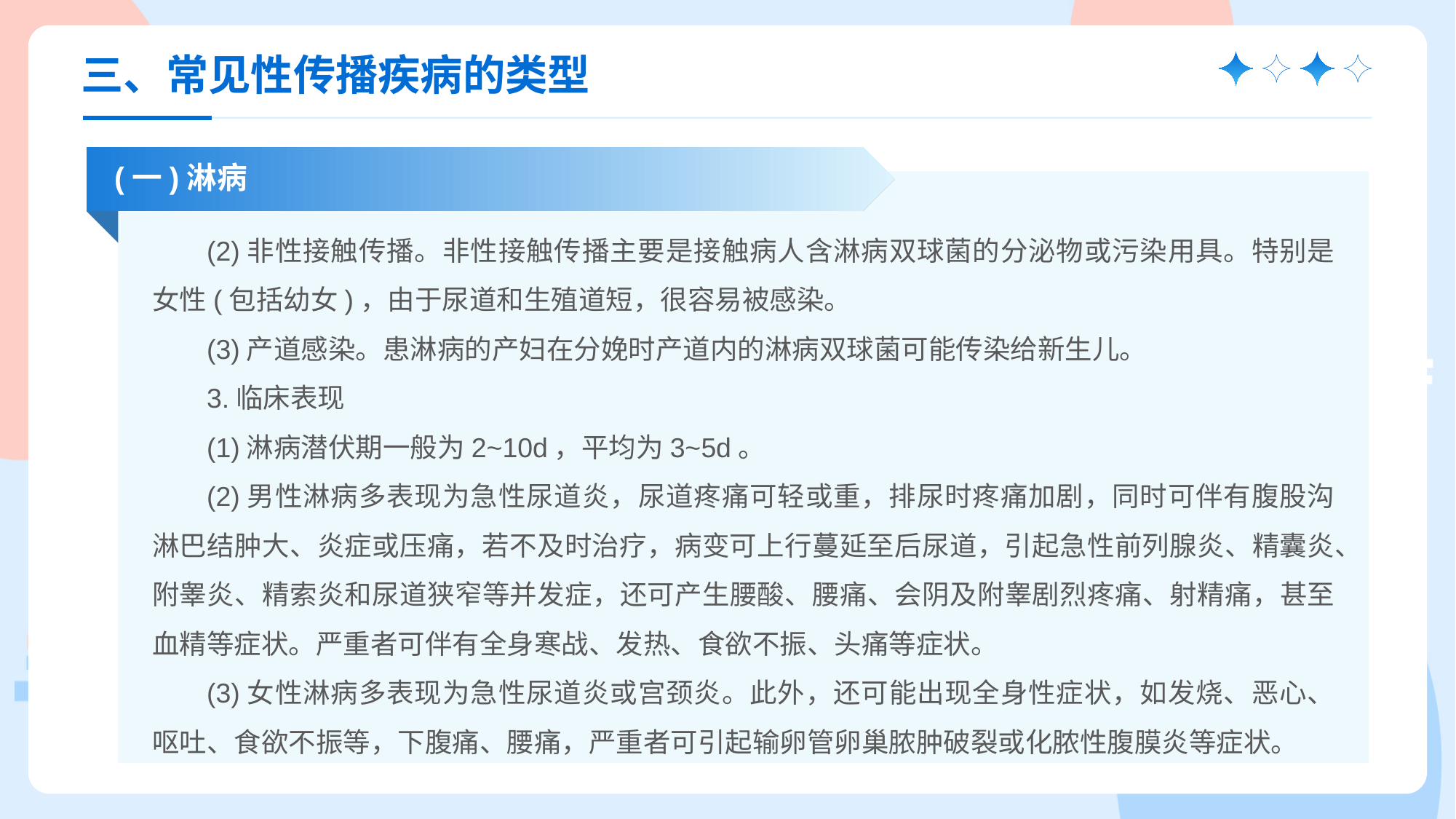

三、常见性传播疾病的类型
(一)淋病

(2)非性接触传播。非性接触传播主要是接触病人含淋病双球菌的分泌物或污染用具。特别是女性(包括幼女)，由于尿道和生殖道短，很容易被感染。
(3)产道感染。患淋病的产妇在分娩时产道内的淋病双球菌可能传染给新生儿。
3.临床表现
(1)淋病潜伏期一般为2~10d，平均为3~5d。
(2)男性淋病多表现为急性尿道炎，尿道疼痛可轻或重，排尿时疼痛加剧，同时可伴有腹股沟淋巴结肿大、炎症或压痛，若不及时治疗，病变可上行蔓延至后尿道，引起急性前列腺炎、精囊炎、附睾炎、精索炎和尿道狭窄等并发症，还可产生腰酸、腰痛、会阴及附睾剧烈疼痛、射精痛，甚至血精等症状。严重者可伴有全身寒战、发热、食欲不振、头痛等症状。
(3)女性淋病多表现为急性尿道炎或宫颈炎。此外，还可能出现全身性症状，如发烧、恶心、呕吐、食欲不振等，下腹痛、腰痛，严重者可引起输卵管卵巢脓肿破裂或化脓性腹膜炎等症状。